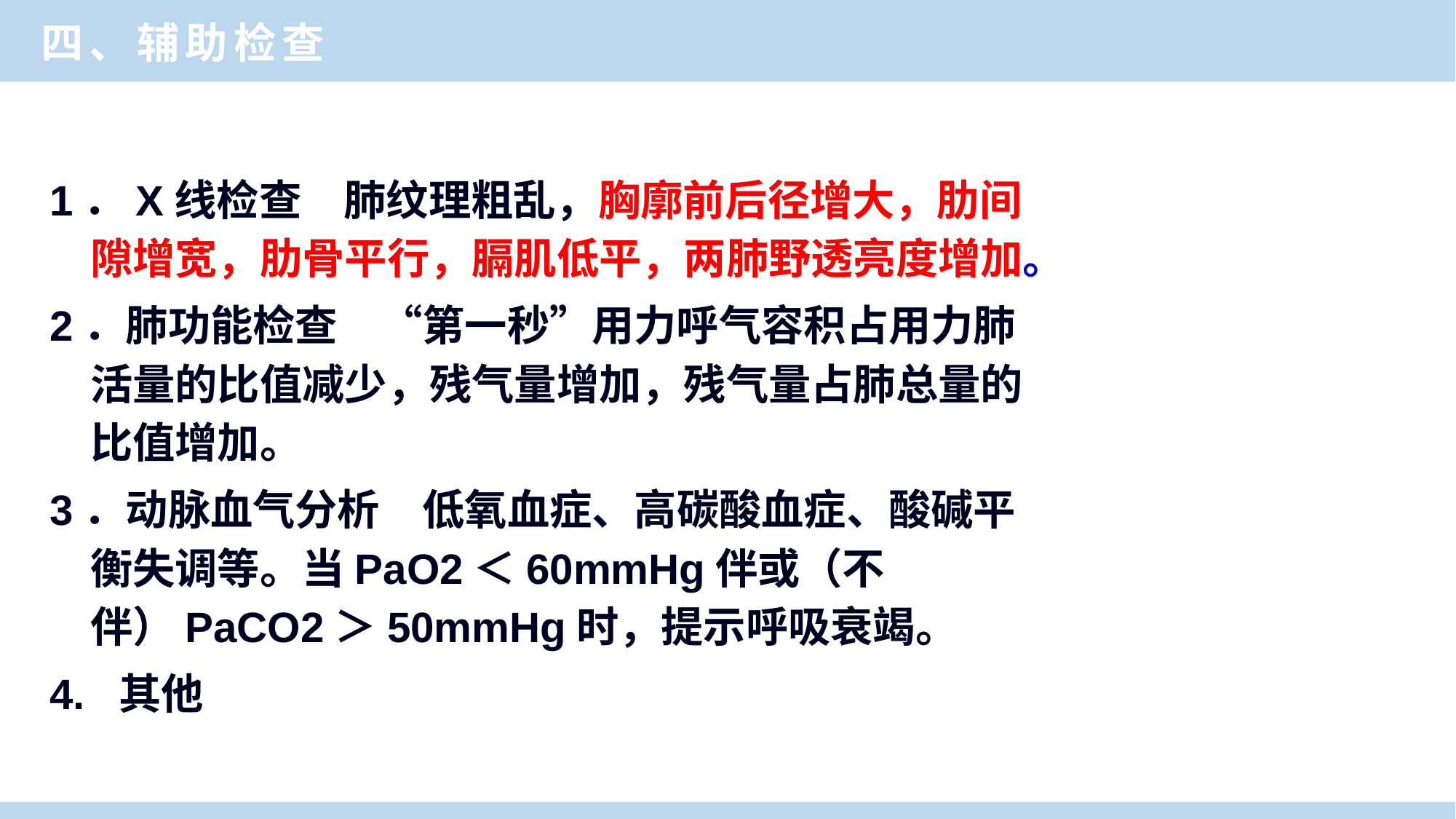

四、辅助检查
1．X线检查　肺纹理粗乱，胸廓前后径增大，肋间隙增宽，肋骨平行，膈肌低平，两肺野透亮度增加。
2．肺功能检查　“第一秒”用力呼气容积占用力肺活量的比值减少，残气量增加，残气量占肺总量的比值增加。
3．动脉血气分析　低氧血症、高碳酸血症、酸碱平衡失调等。当PaO2＜60mmHg伴或（不伴）PaCO2＞50mmHg时，提示呼吸衰竭。
4.  其他